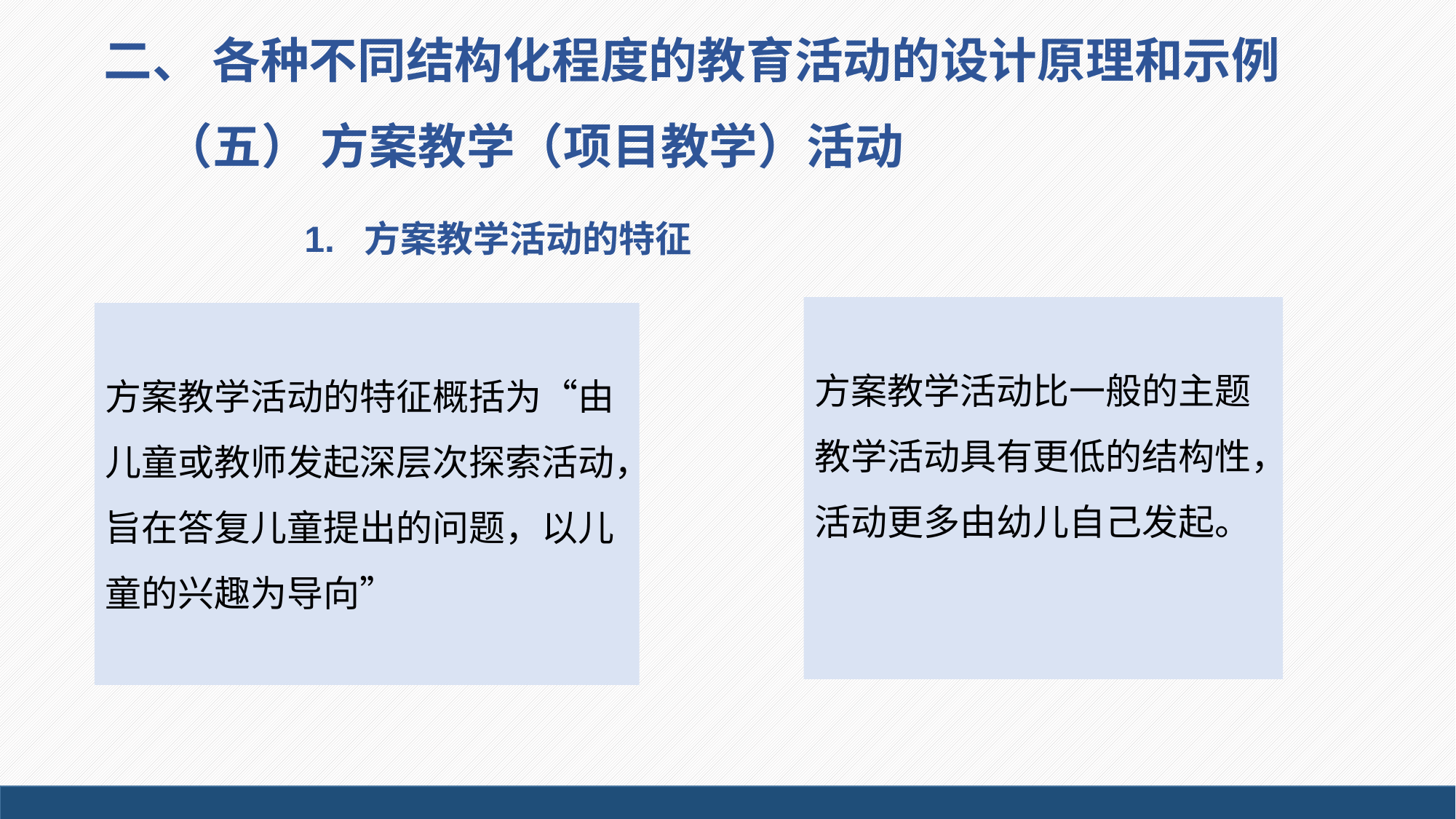

二、 各种不同结构化程度的教育活动的设计原理和示例
（五） 方案教学（项目教学）活动
 1.  方案教学活动的特征

方案教学活动比一般的主题教学活动具有更低的结构性，活动更多由幼儿自己发起。

方案教学活动的特征概括为“由儿童或教师发起深层次探索活动，旨在答复儿童提出的问题，以儿童的兴趣为导向”